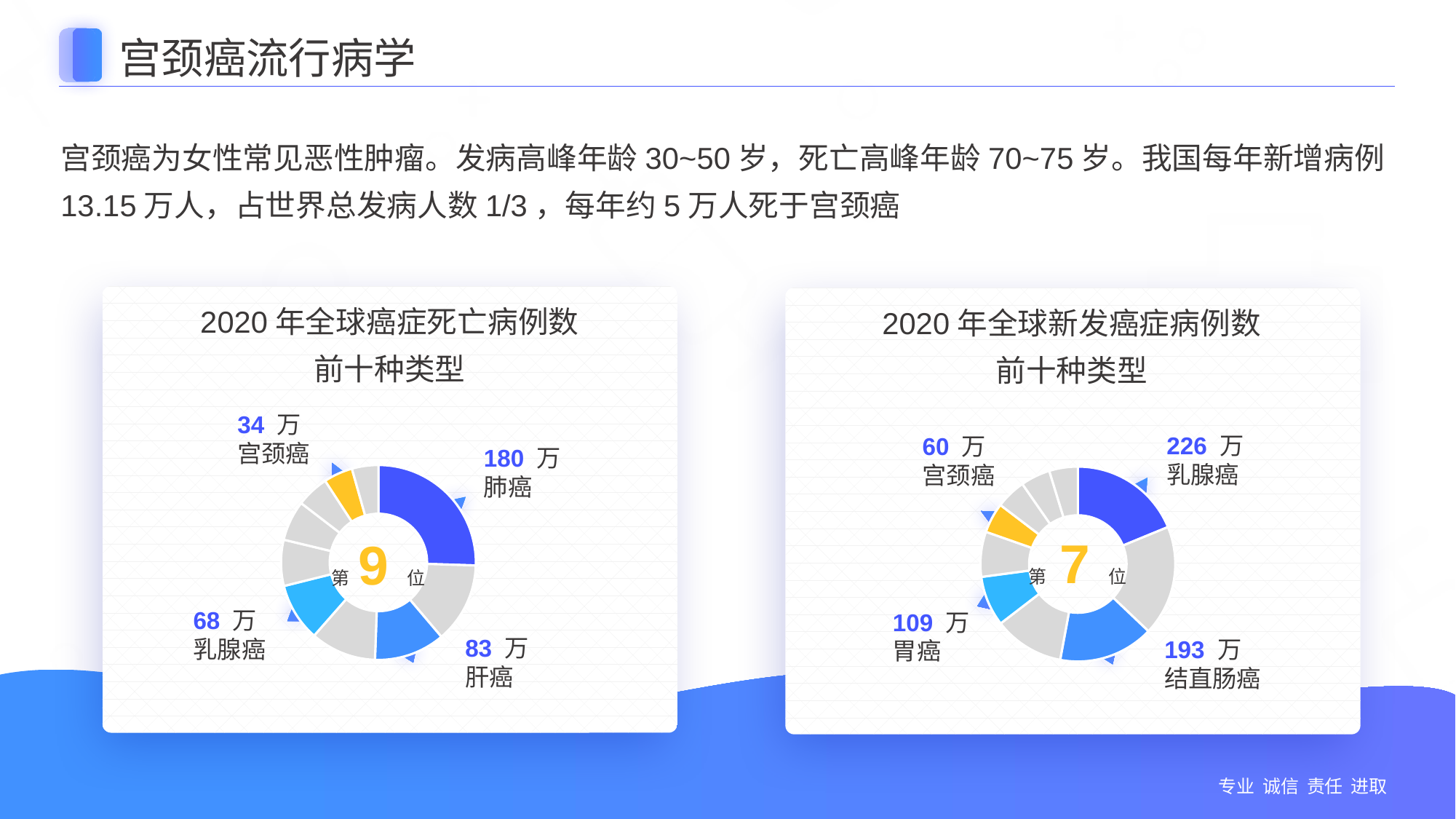

宫颈癌流行病学
宫颈癌为女性常见恶性肿瘤。发病高峰年龄30~50岁，死亡高峰年龄70~75岁。我国每年新增病例13.15万人，占世界总发病人数1/3，每年约5万人死于宫颈癌

2020年全球癌症死亡病例数
前十种类型

2020年全球新发癌症病例数
前十种类型

### Chart

| Category | 销售额 |
|---|---|
| 肺癌 | 18.0 |
| 结直肠癌 | 9.4 |
| 肝癌 | 8.3 |
| 胃癌 | 7.7 |
| 乳腺癌 | 6.8 |
| 食管癌 | 5.4 |
| 胰腺癌 | 4.7 |
| 前列腺癌 | 3.8 |
| 宫颈癌 | 3.4 |
| 白血病 | 3.1 |
| 其他癌症 | None |

### Chart

| Category | 销售额 |
|---|---|
| 乳腺癌 | 22.6 |
| 肺癌 | 22.0 |
| 结直肠癌 | 19.0 |
| 前列腺癌 | 14.0 |
| 胃癌 | 10.0 |
| 肝癌 | 9.0 |
| 宫颈癌 | 6.0 |
| 食管癌 | 6.0 |
| 甲状腺癌 | 5.9 |
| 膀胱癌 | 5.7 |
| 其他癌症 | None |
34 万
宫颈癌
60 万
宫颈癌
226 万
乳腺癌
180 万
肺癌

第  7 位
第 9 位

68 万
乳腺癌
109 万
胃癌

83 万
肝癌
193 万
结直肠癌